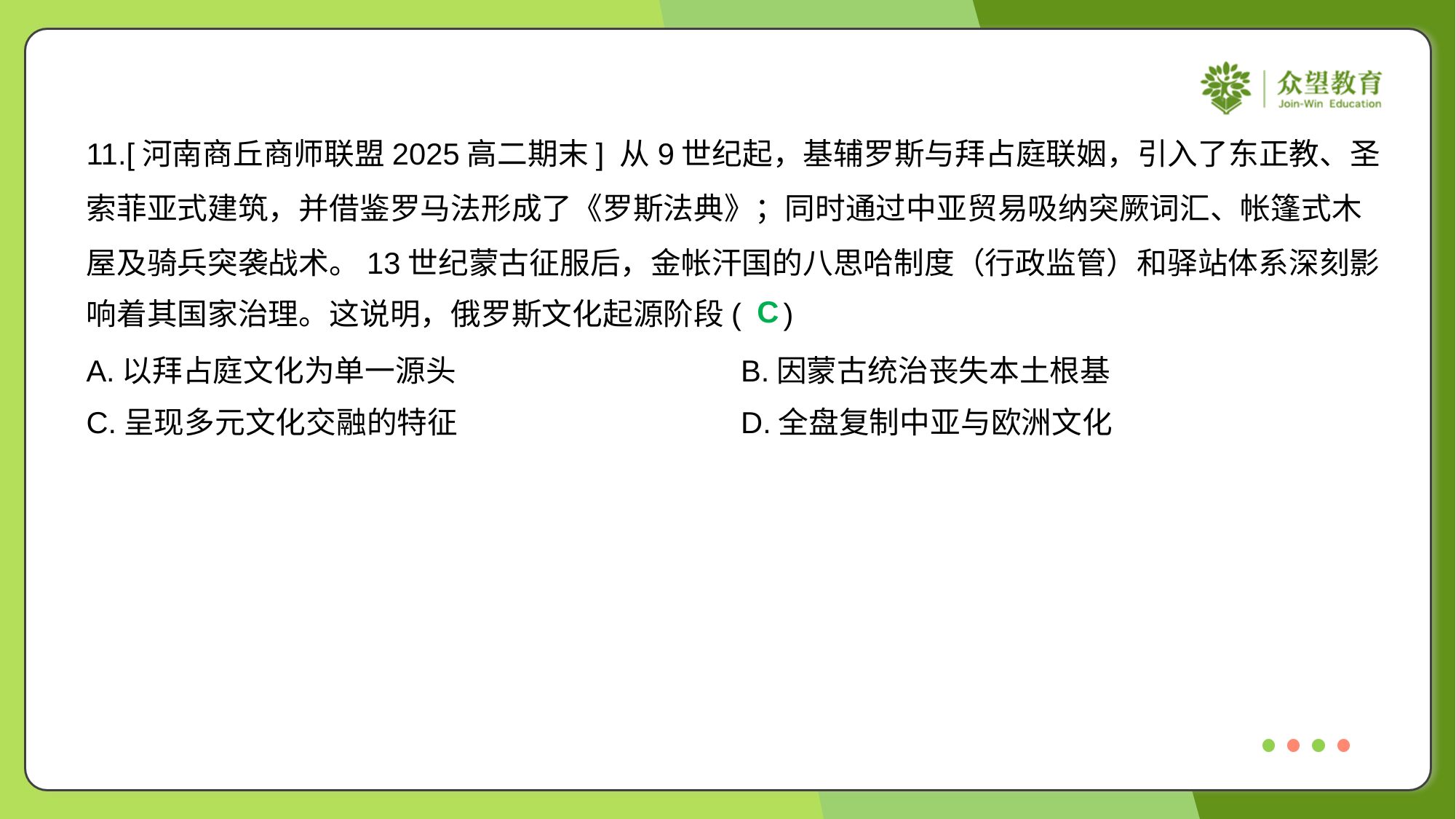

11.[河南商丘商师联盟2025高二期末] 从9世纪起，基辅罗斯与拜占庭联姻，引入了东正教、圣
索菲亚式建筑，并借鉴罗马法形成了《罗斯法典》；同时通过中亚贸易吸纳突厥词汇、帐篷式木
屋及骑兵突袭战术。13世纪蒙古征服后，金帐汗国的八思哈制度（行政监管）和驿站体系深刻影
响着其国家治理。这说明，俄罗斯文化起源阶段(     )
C
A.以拜占庭文化为单一源头	B.因蒙古统治丧失本土根基
C.呈现多元文化交融的特征	D.全盘复制中亚与欧洲文化